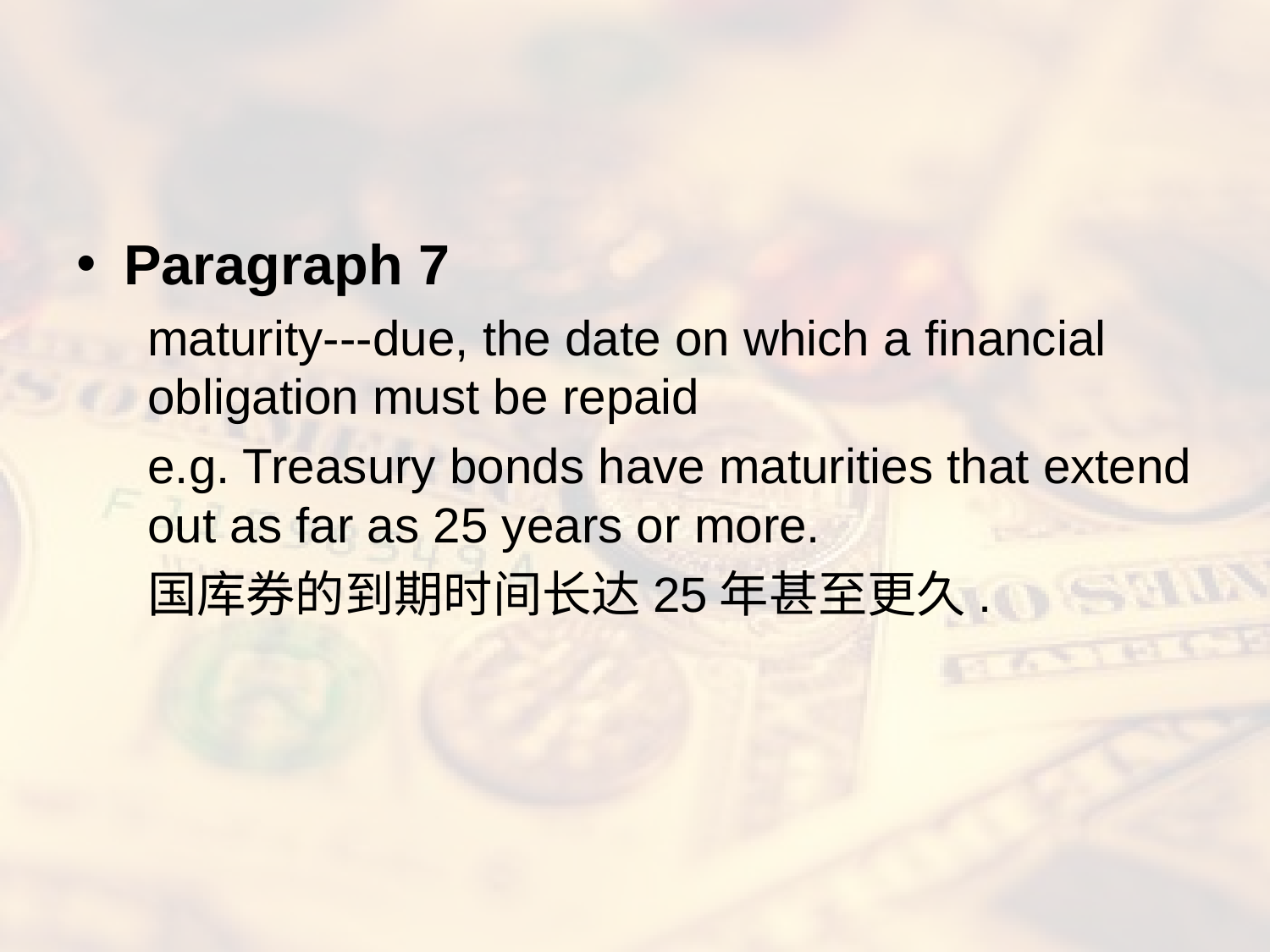

#
Paragraph 7
maturity---due, the date on which a financial obligation must be repaid
e.g. Treasury bonds have maturities that extend out as far as 25 years or more.
国库券的到期时间长达25年甚至更久.